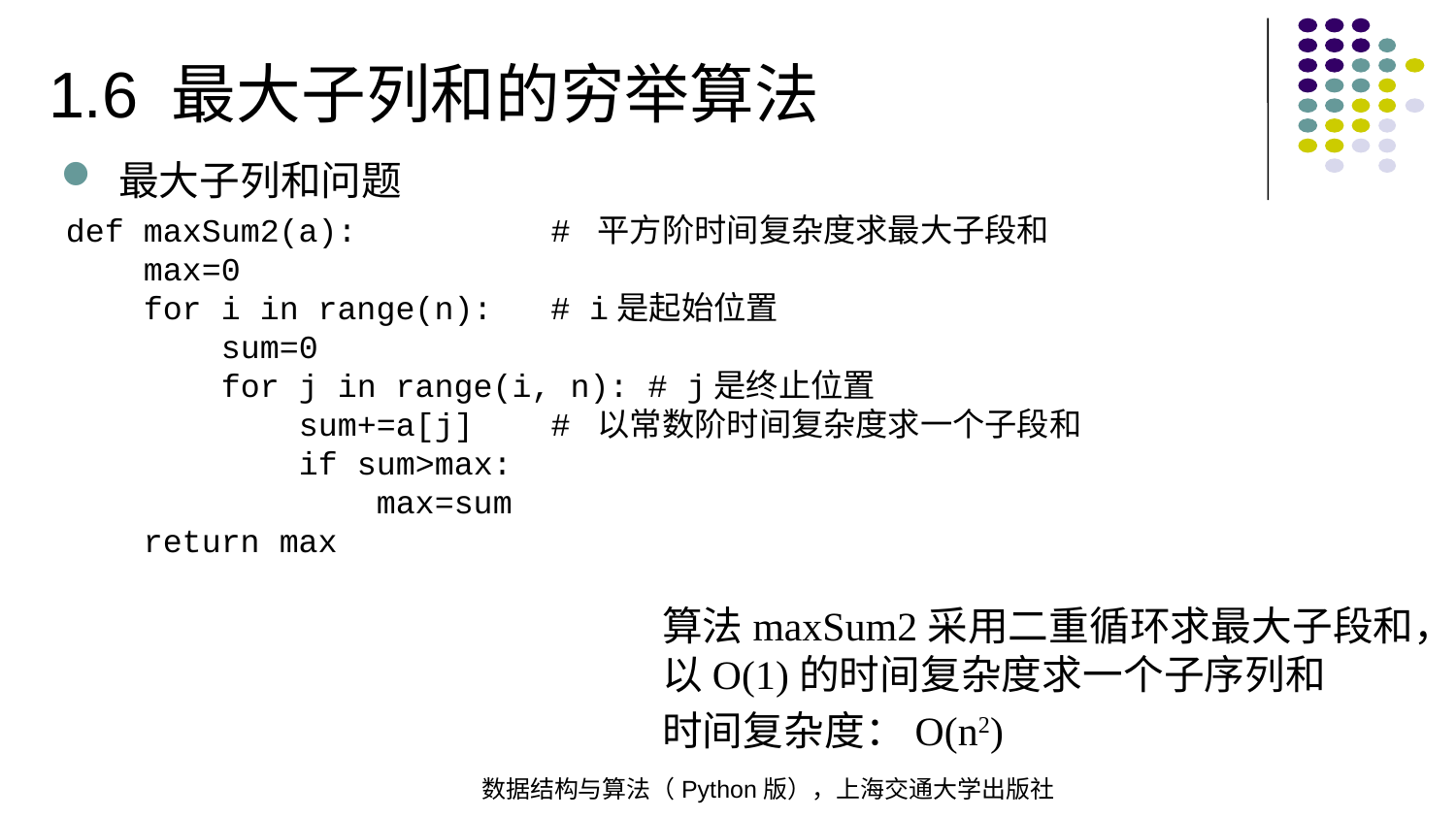

1.6 最大子列和的穷举算法
最大子列和问题
def maxSum2(a):          # 平方阶时间复杂度求最大子段和
    max=0
    for i in range(n):   # i是起始位置
        sum=0
        for j in range(i, n): # j是终止位置
            sum+=a[j]    # 以常数阶时间复杂度求一个子段和
            if sum>max:
                max=sum
    return max
算法maxSum2采用二重循环求最大子段和，以O(1)的时间复杂度求一个子序列和
时间复杂度：O(n2)